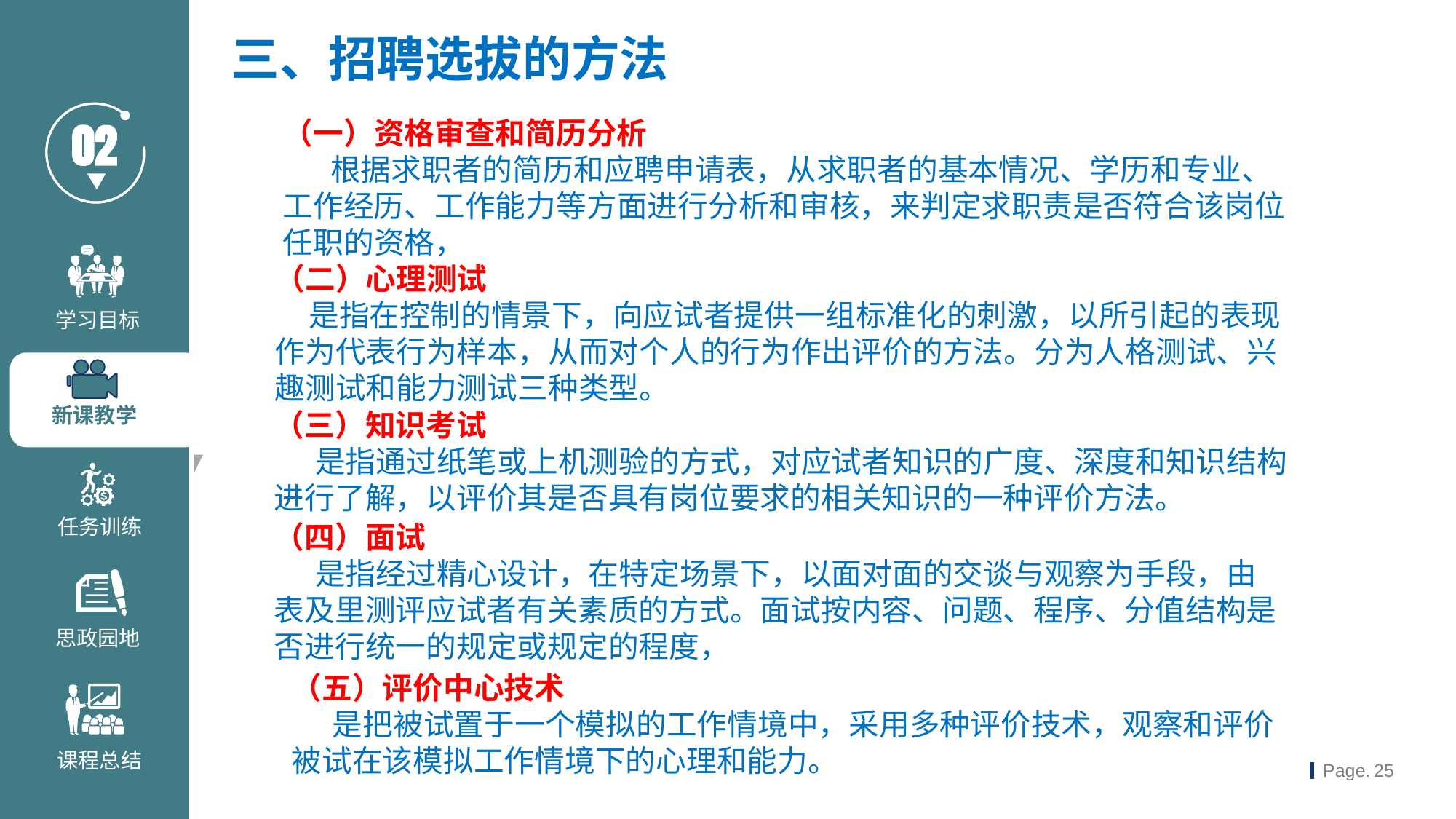

三、招聘选拔的方法
（一）资格审查和简历分析
      根据求职者的简历和应聘申请表，从求职者的基本情况、学历和专业、工作经历、工作能力等方面进行分析和审核，来判定求职责是否符合该岗位任职的资格，
（二）心理测试
    是指在控制的情景下，向应试者提供一组标准化的刺激，以所引起的表现作为代表行为样本，从而对个人的行为作出评价的方法。分为人格测试、兴趣测试和能力测试三种类型。
（三）知识考试
     是指通过纸笔或上机测验的方式，对应试者知识的广度、深度和知识结构进行了解，以评价其是否具有岗位要求的相关知识的一种评价方法。
（四）面试
     是指经过精心设计，在特定场景下，以面对面的交谈与观察为手段，由表及里测评应试者有关素质的方式。面试按内容、问题、程序、分值结构是否进行统一的规定或规定的程度，
（五）评价中心技术
     是把被试置于一个模拟的工作情境中，采用多种评价技术，观察和评价被试在该模拟工作情境下的心理和能力。